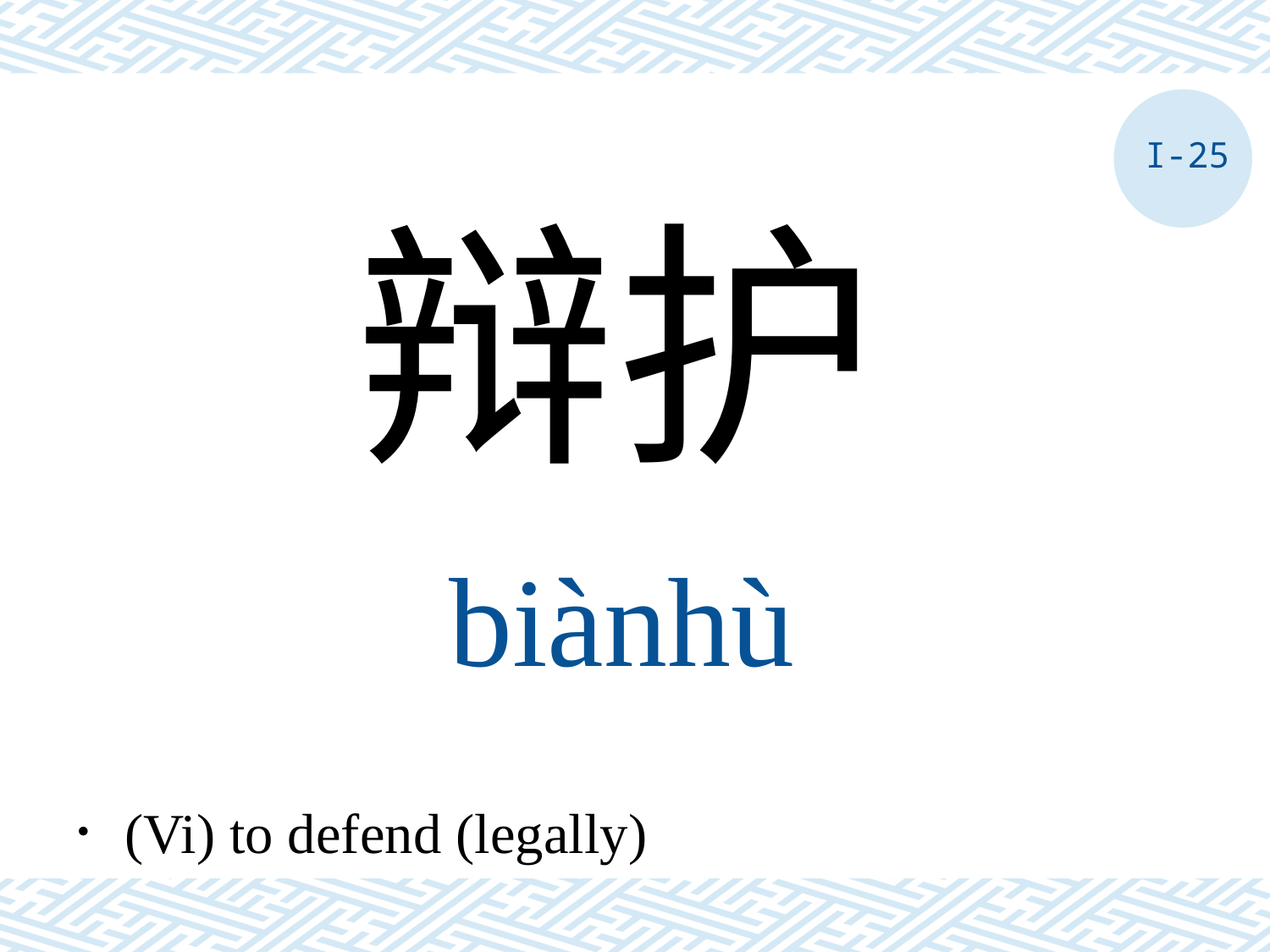

I-25

辩护
biànhù
．(Vi) to defend (legally)